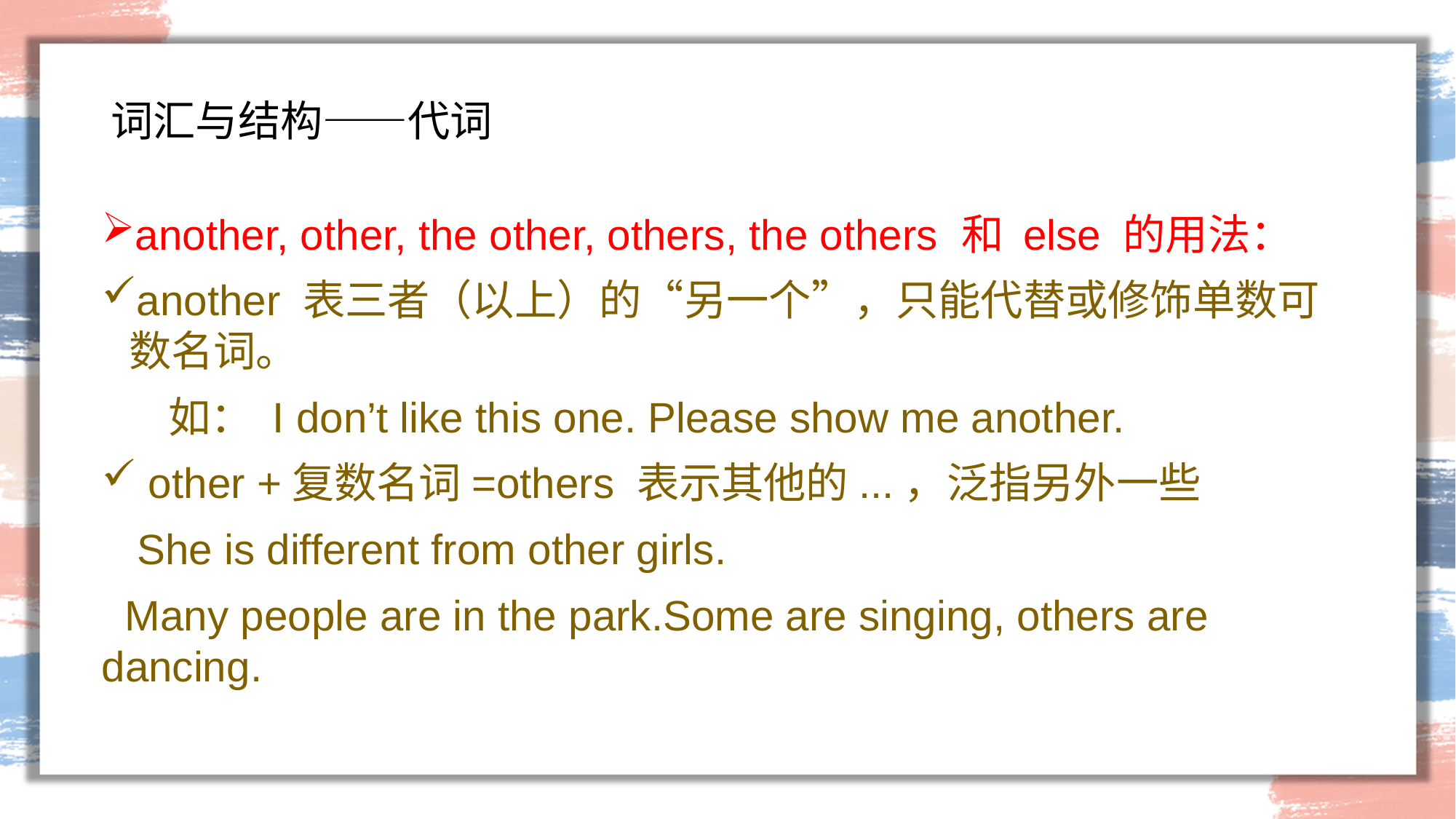

# 词汇与结构——代词
another, other, the other, others, the others 和 else 的用法：
another 表三者（以上）的“另一个”，只能代替或修饰单数可数名词。
      如： I don’t like this one. Please show me another.
 other +复数名词=others 表示其他的...，泛指另外一些
   She is different from other girls.
  Many people are in the park.Some are singing, others are dancing.